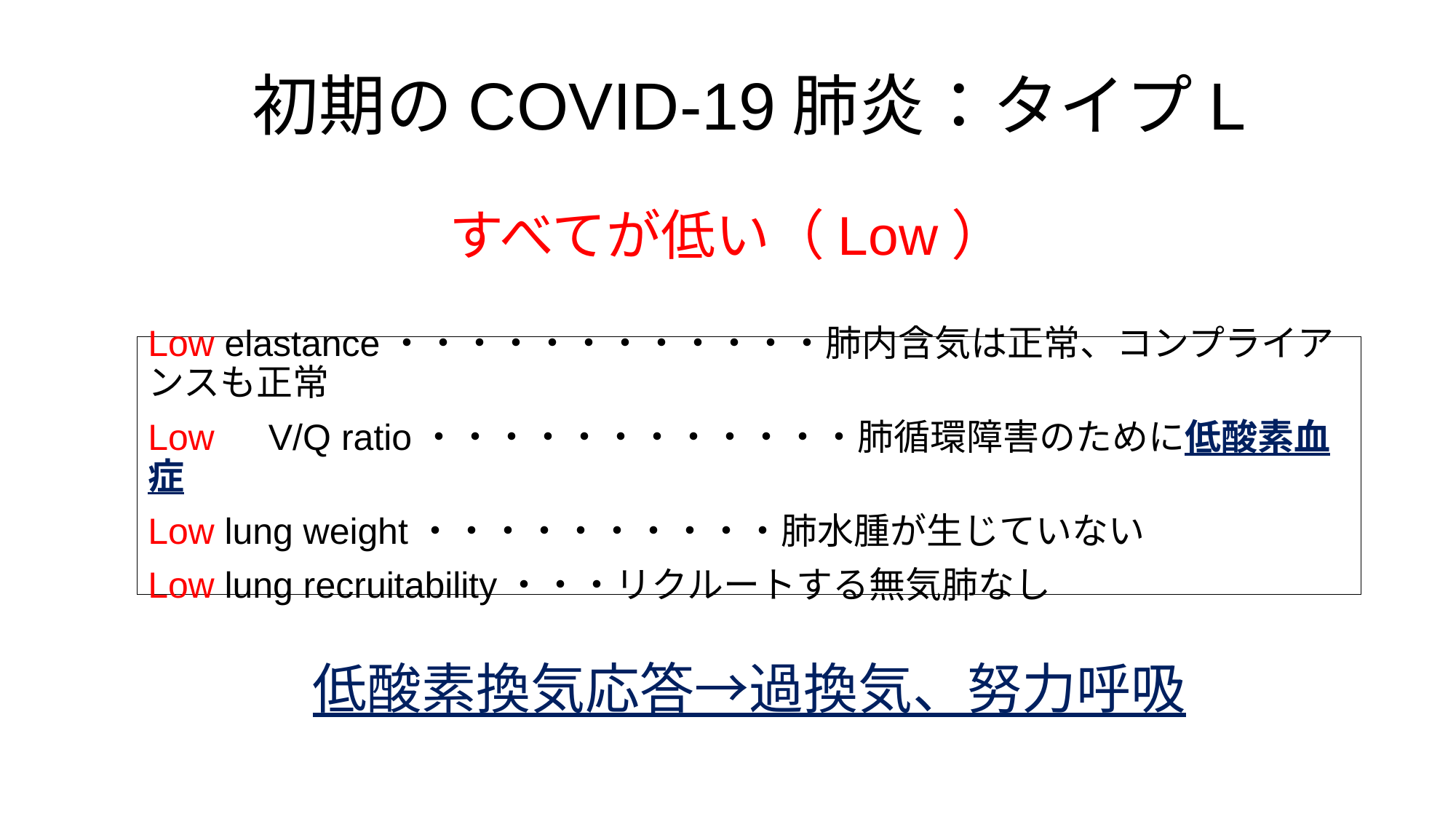

# 初期のCOVID-19肺炎：タイプL
すべてが低い（Low）
Low elastance・・・・・・・・・・・・肺内含気は正常、コンプライアンスも正常
Low　V/Q ratio・・・・・・・・・・・・肺循環障害のために低酸素血症
Low lung weight・・・・・・・・・・肺水腫が生じていない
Low lung recruitability・・・リクルートする無気肺なし
低酸素換気応答→過換気、努力呼吸